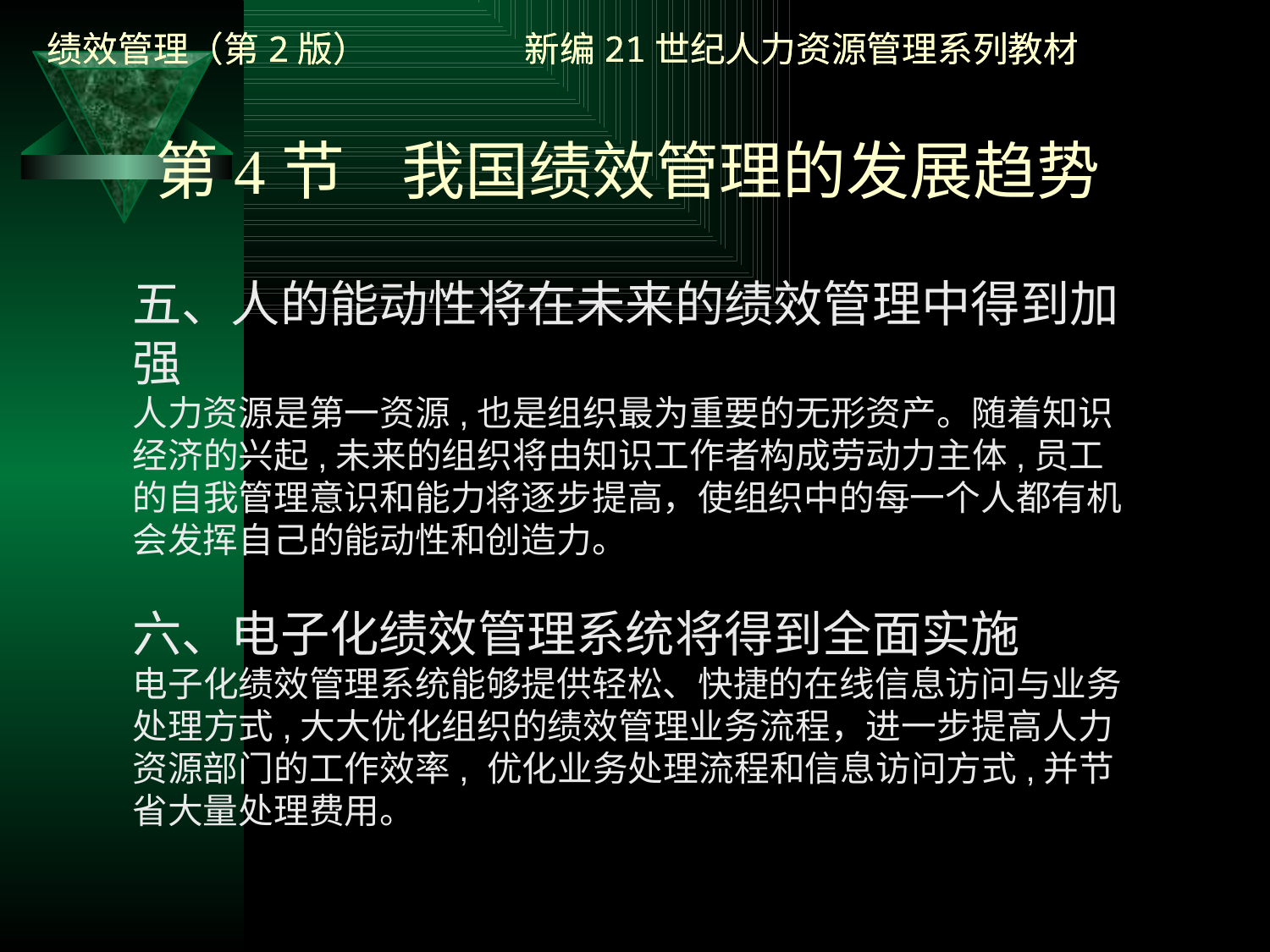

# 第4节    我国绩效管理的发展趋势
五、人的能动性将在未来的绩效管理中得到加强
人力资源是第一资源,也是组织最为重要的无形资产。随着知识经济的兴起,未来的组织将由知识工作者构成劳动力主体,员工的自我管理意识和能力将逐步提高，使组织中的每一个人都有机会发挥自己的能动性和创造力。

六、电子化绩效管理系统将得到全面实施
电子化绩效管理系统能够提供轻松、快捷的在线信息访问与业务处理方式,大大优化组织的绩效管理业务流程，进一步提高人力资源部门的工作效率, 优化业务处理流程和信息访问方式,并节省大量处理费用。